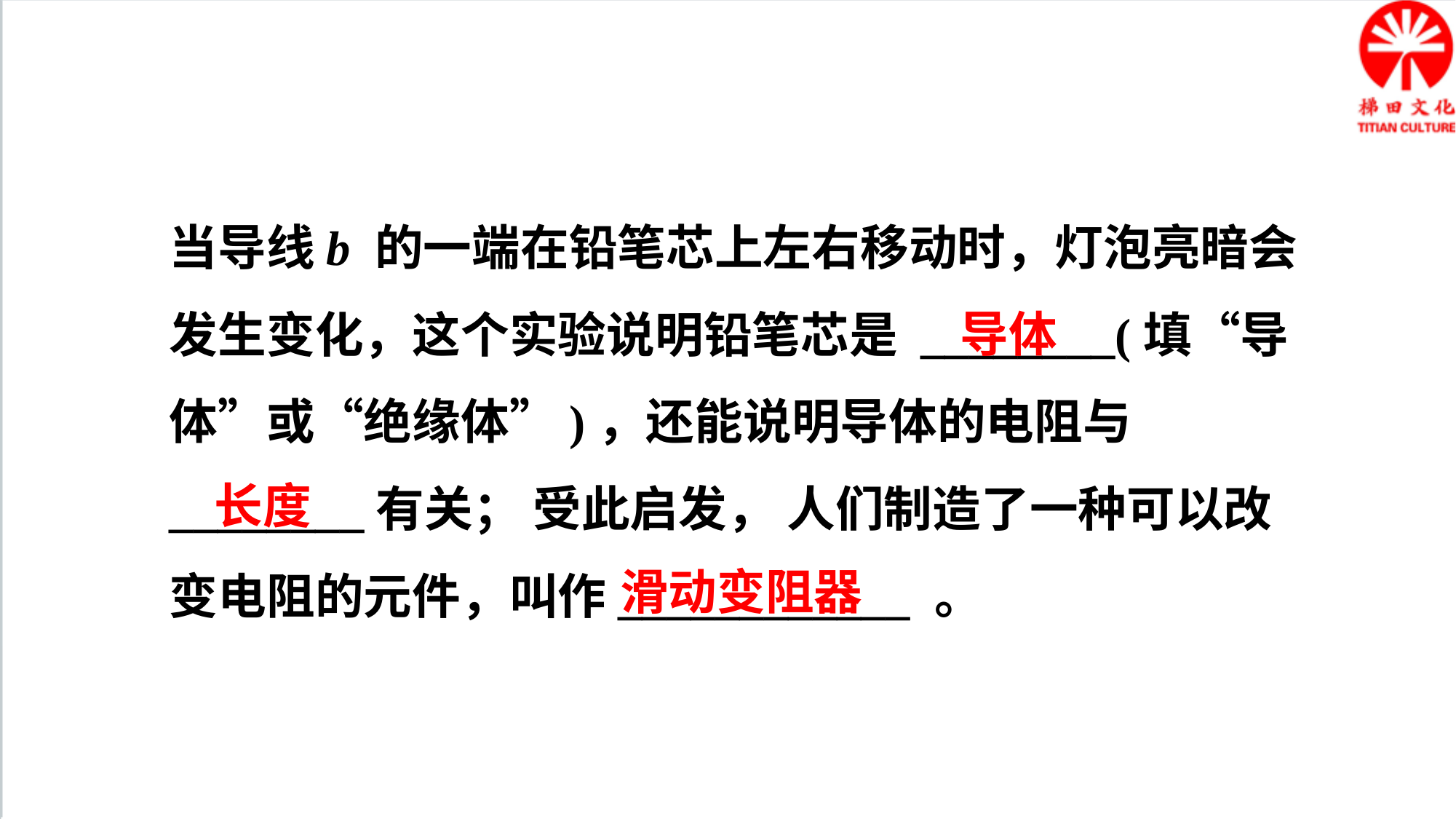

当导线b 的一端在铅笔芯上左右移动时，灯泡亮暗会发生变化，这个实验说明铅笔芯是 ________(填“导体”或“绝缘体”)，还能说明导体的电阻与________有关； 受此启发， 人们制造了一种可以改变电阻的元件，叫作____________ 。
导体
长度
滑动变阻器